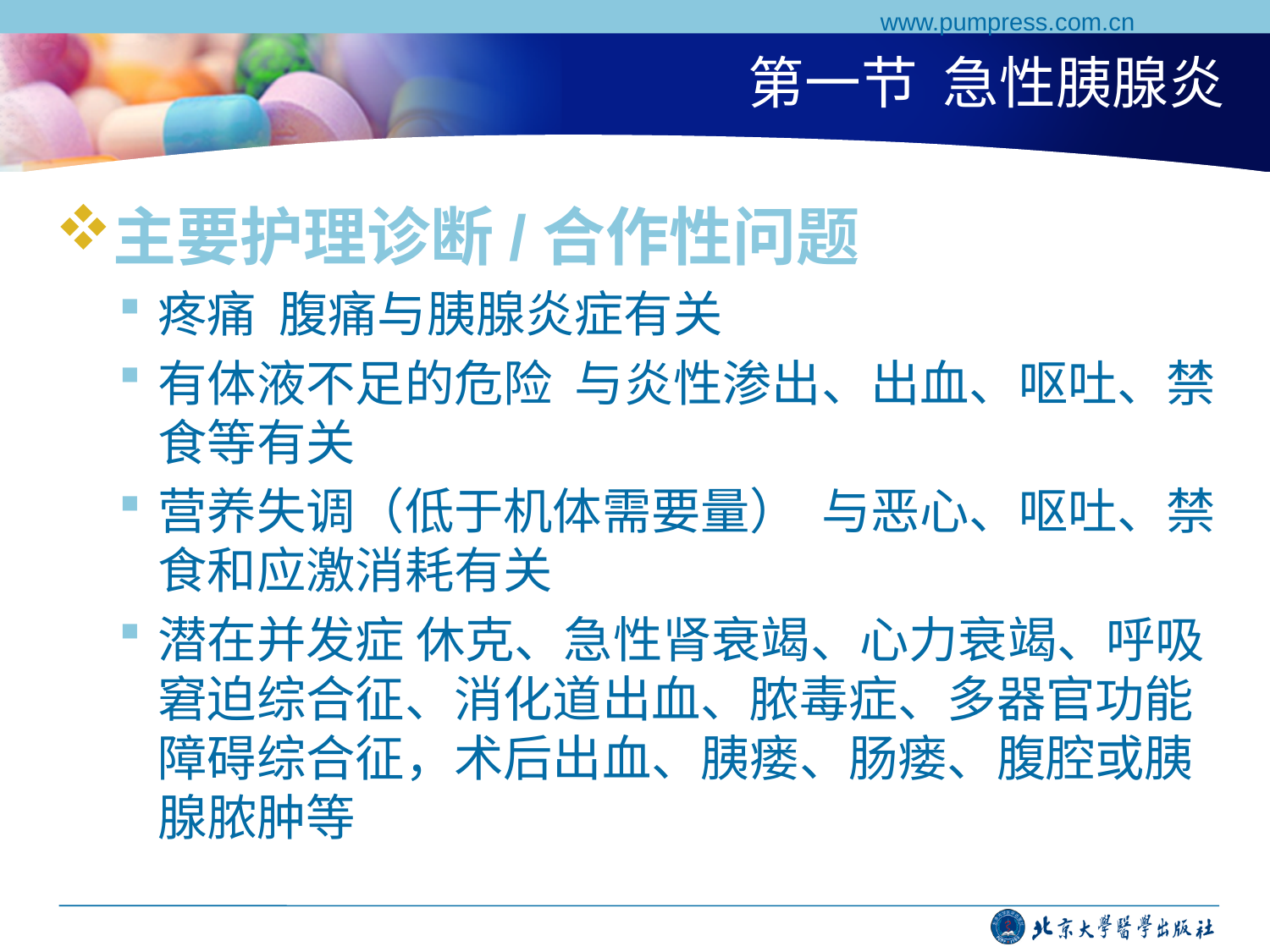

www.pumpress.com.cn
# 第一节  急性胰腺炎
主要护理诊断/合作性问题
疼痛  腹痛与胰腺炎症有关
有体液不足的危险  与炎性渗出、出血、呕吐、禁食等有关
营养失调（低于机体需要量）  与恶心、呕吐、禁食和应激消耗有关
潜在并发症 休克、急性肾衰竭、心力衰竭、呼吸窘迫综合征、消化道出血、脓毒症、多器官功能障碍综合征，术后出血、胰瘘、肠瘘、腹腔或胰腺脓肿等